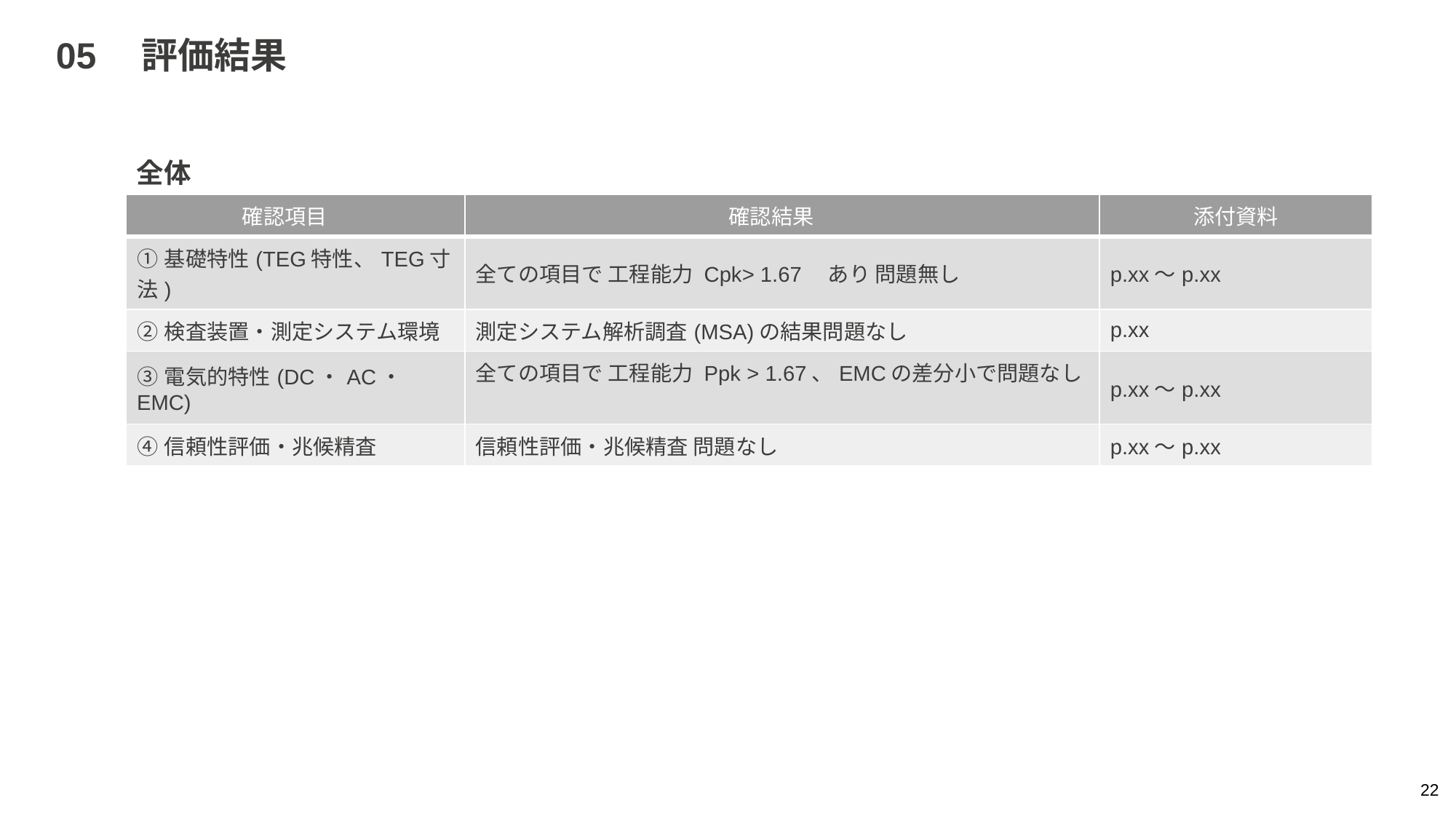

# 05　評価結果
全体
| 確認項目 | 確認結果 | 添付資料 |
| --- | --- | --- |
| ①基礎特性(TEG特性、TEG寸法) | 全ての項目で 工程能力 Cpk> 1.67　あり 問題無し | p.xx～p.xx |
| ②検査装置・測定システム環境 | 測定システム解析調査(MSA)の結果問題なし | p.xx |
| ③電気的特性(DC・AC・EMC) | 全ての項目で 工程能力 Ppk > 1.67、EMCの差分小で問題なし | p.xx～p.xx |
| ④信頼性評価・兆候精査 | 信頼性評価・兆候精査 問題なし | p.xx～p.xx |